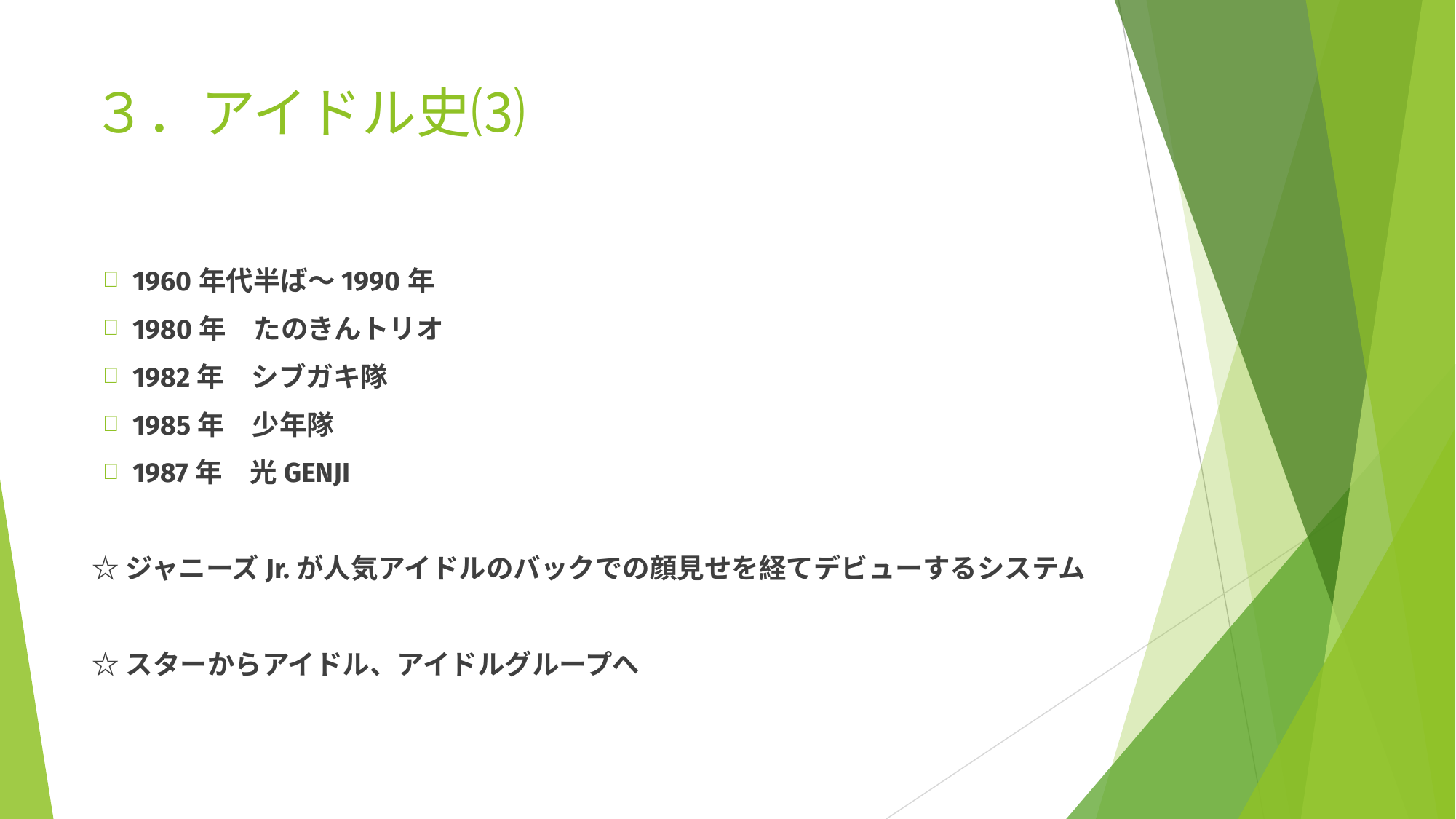

# ３．アイドル史⑶
1960年代半ば～1990年
1980年　たのきんトリオ
1982年　シブガキ隊
1985年　少年隊
1987年　光GENJI

☆ジャニーズJr.が人気アイドルのバックでの顔見せを経てデビューするシステム

☆スターからアイドル、アイドルグループへ